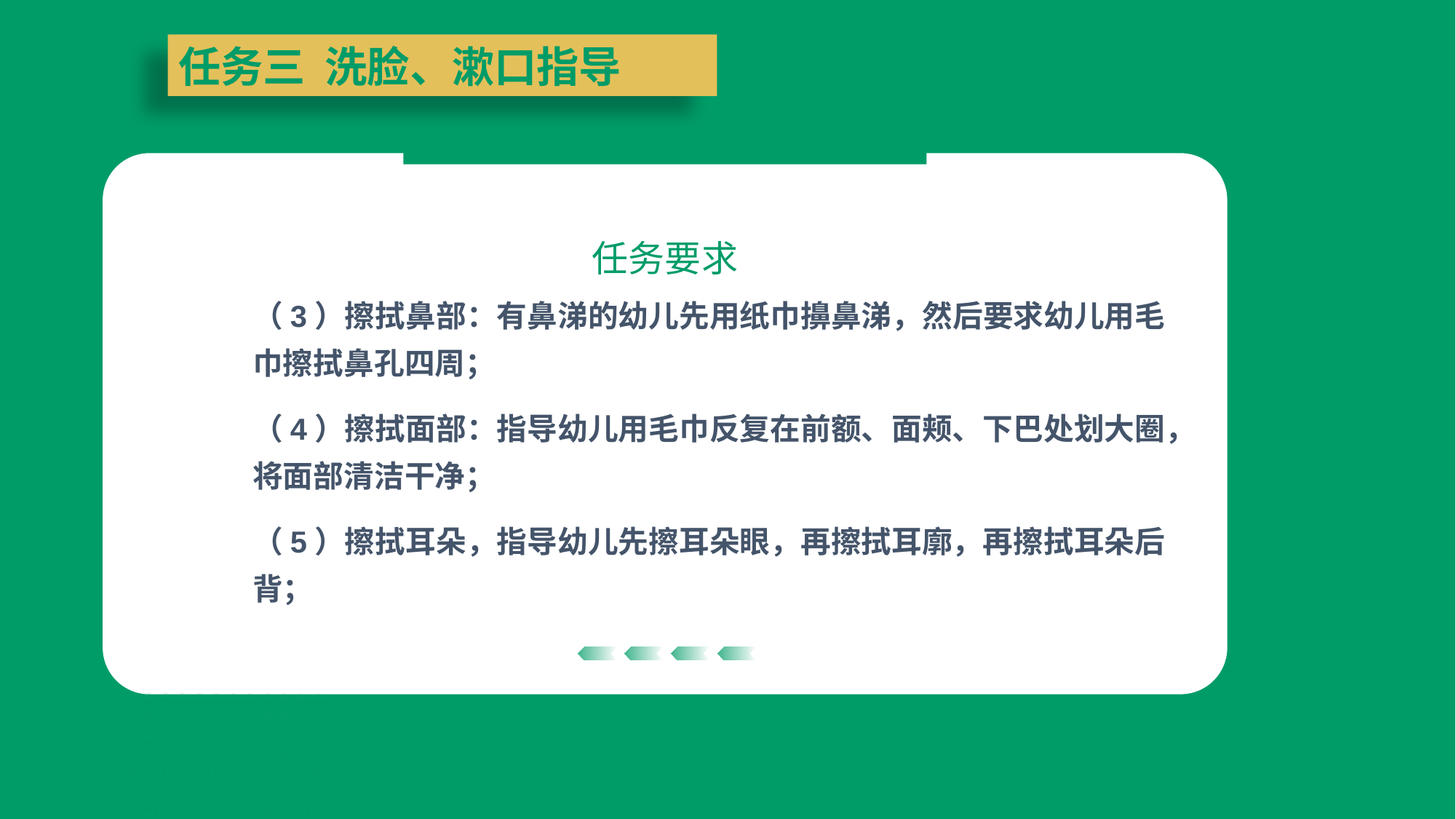

任务三  洗脸、漱口指导

任务要求
（3）擦拭鼻部：有鼻涕的幼儿先用纸巾擤鼻涕，然后要求幼儿用毛巾擦拭鼻孔四周；
（4）擦拭面部：指导幼儿用毛巾反复在前额、面颊、下巴处划大圈，将面部清洁干净；
（5）擦拭耳朵，指导幼儿先擦耳朵眼，再擦拭耳廓，再擦拭耳朵后背；